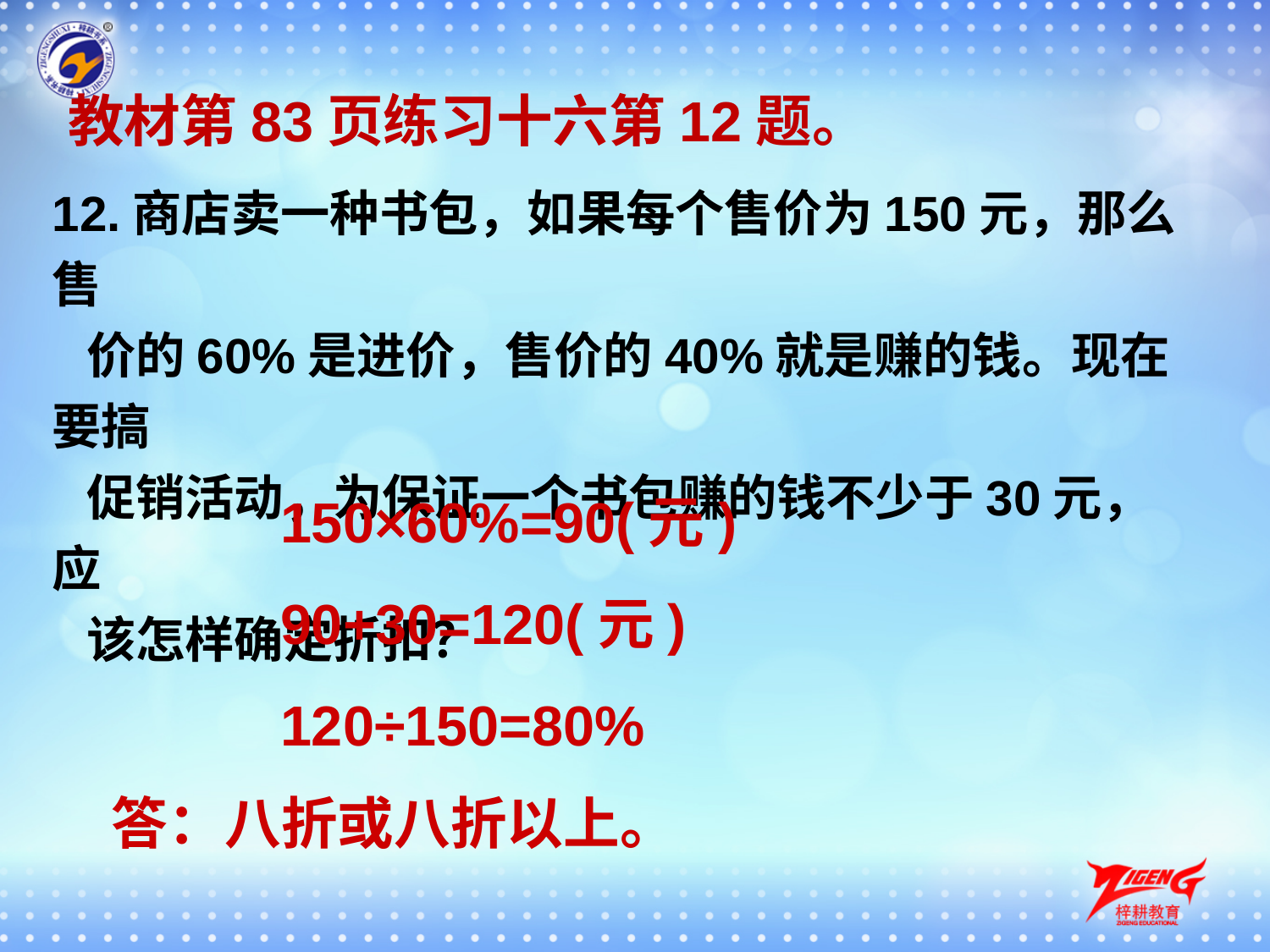

教材第83页练习十六第12题。
12.商店卖一种书包，如果每个售价为150元，那么售
  价的60%是进价，售价的40%就是赚的钱。现在要搞
  促销活动，为保证一个书包赚的钱不少于30元，应
  该怎样确定折扣？
150×60%=90(元)
90+30=120(元)
120÷150=80%
答：八折或八折以上。